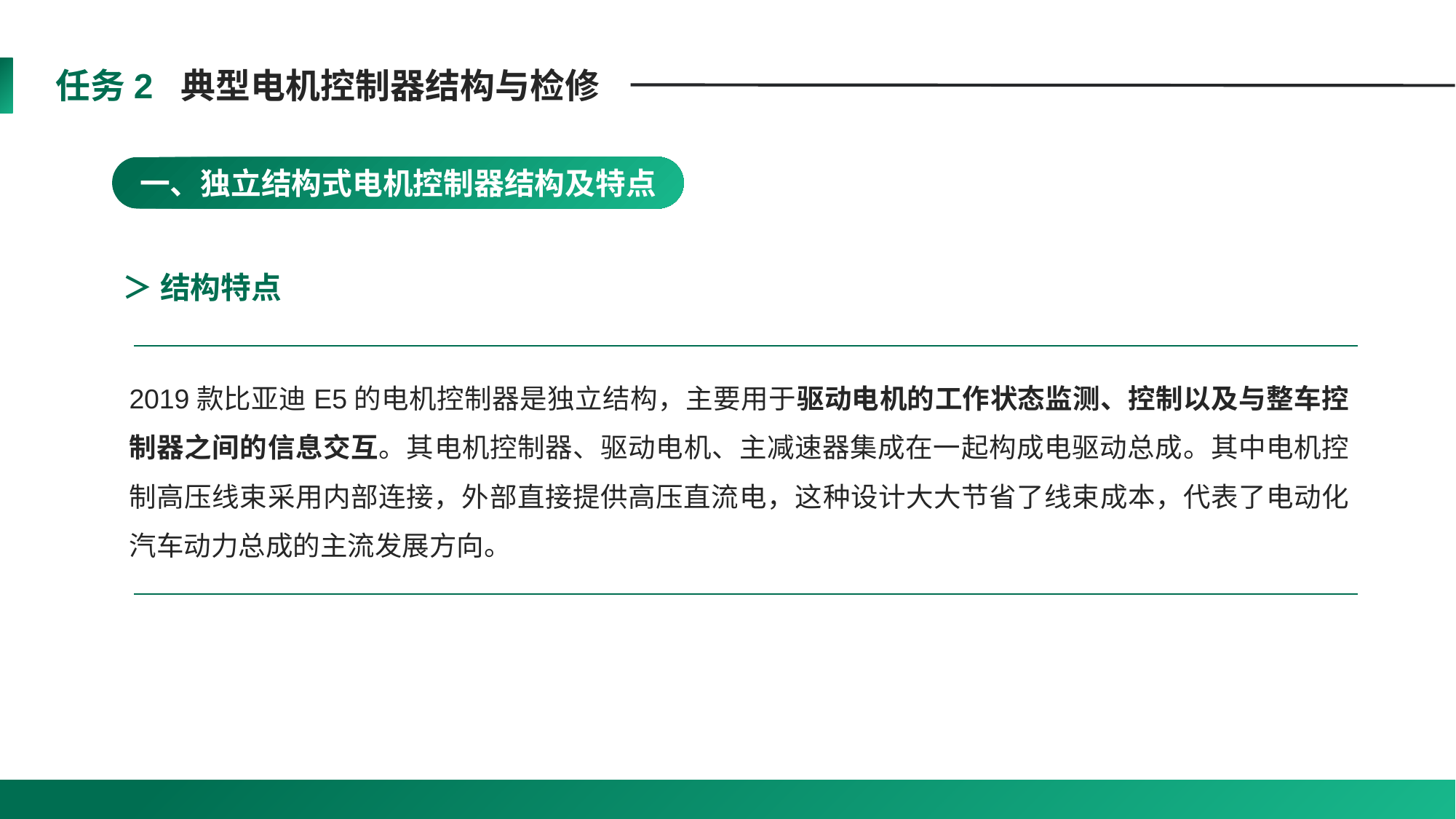

任务2  典型电机控制器结构与检修
一、独立结构式电机控制器结构及特点
＞ 结构特点
2019款比亚迪E5的电机控制器是独立结构，主要用于驱动电机的工作状态监测、控制以及与整车控制器之间的信息交互。其电机控制器、驱动电机、主减速器集成在一起构成电驱动总成。其中电机控制高压线束采用内部连接，外部直接提供高压直流电，这种设计大大节省了线束成本，代表了电动化汽车动力总成的主流发展方向。